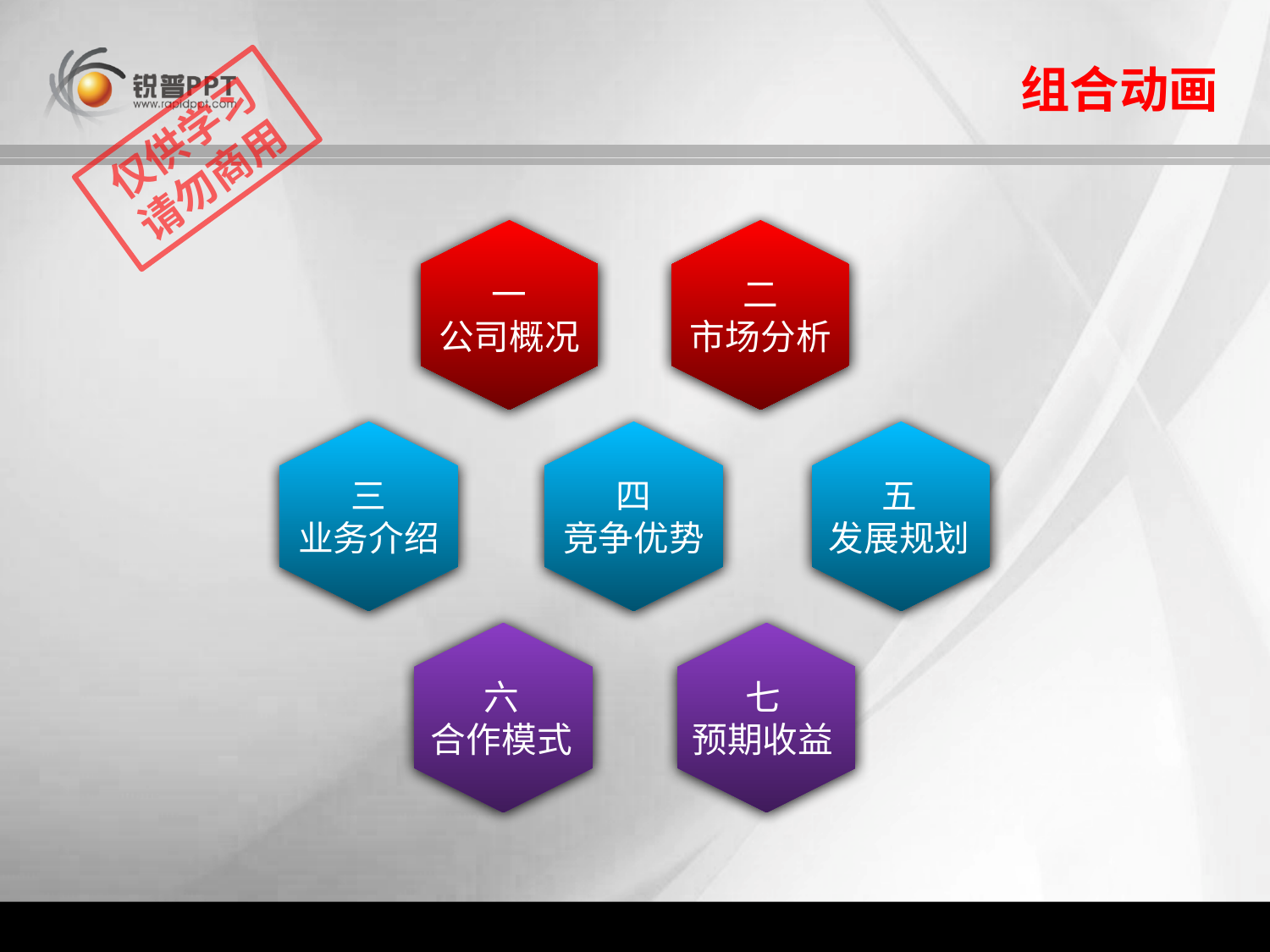

组合动画
仅供学习
请勿商用

一
公司概况

二
市场分析

三
业务介绍

四
竞争优势

五
发展规划

六
合作模式

七
预期收益